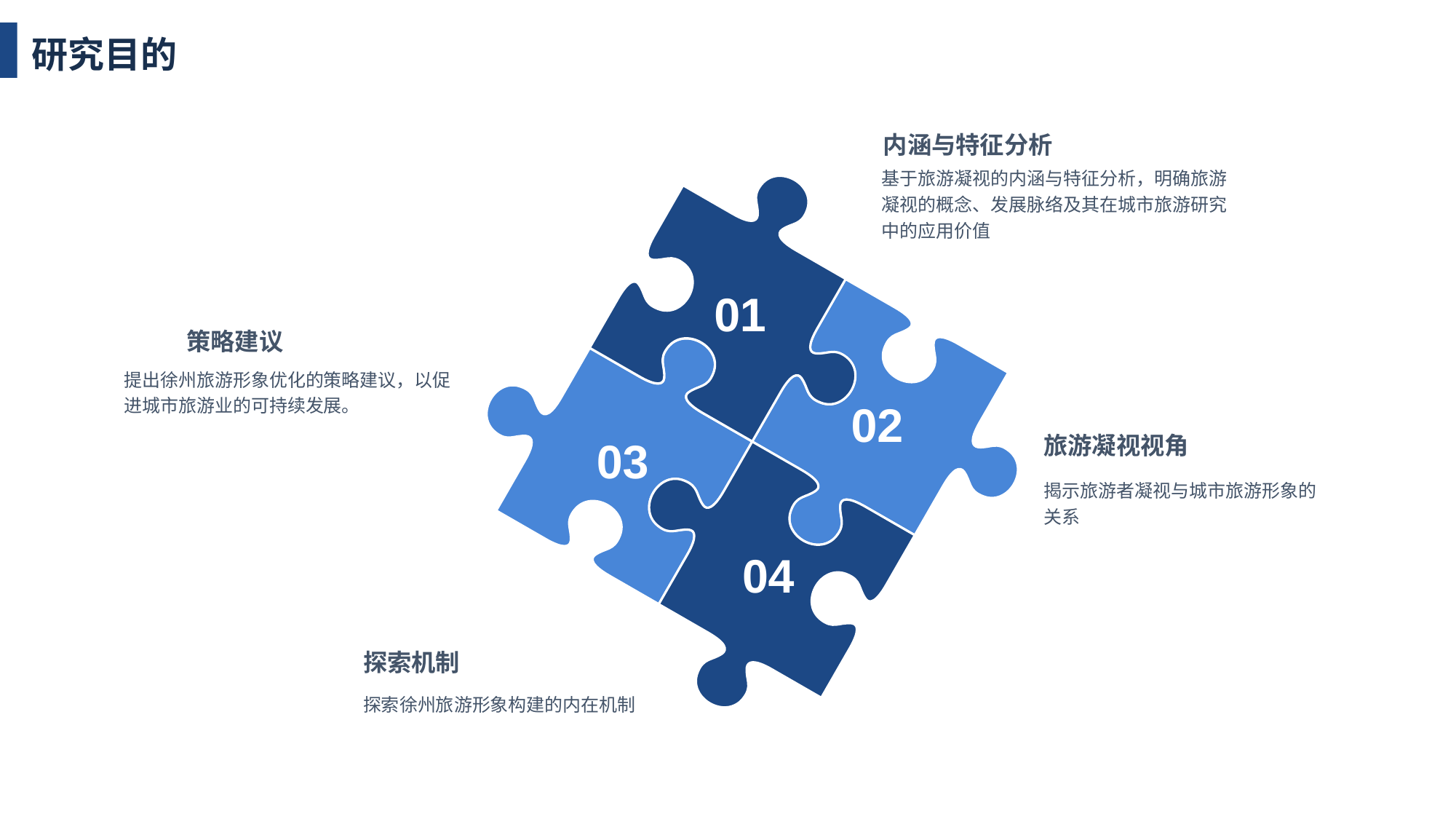

研究目的
内涵与特征分析
基于旅游凝视的内涵与特征分析，明确旅游凝视的概念、发展脉络及其在城市旅游研究中的应用价值

01

策略建议
提出徐州旅游形象优化的策略建议，以促进城市旅游业的可持续发展。

02
03
旅游凝视视角

揭示旅游者凝视与城市旅游形象的关系
04
探索机制
探索徐州旅游形象构建的内在机制